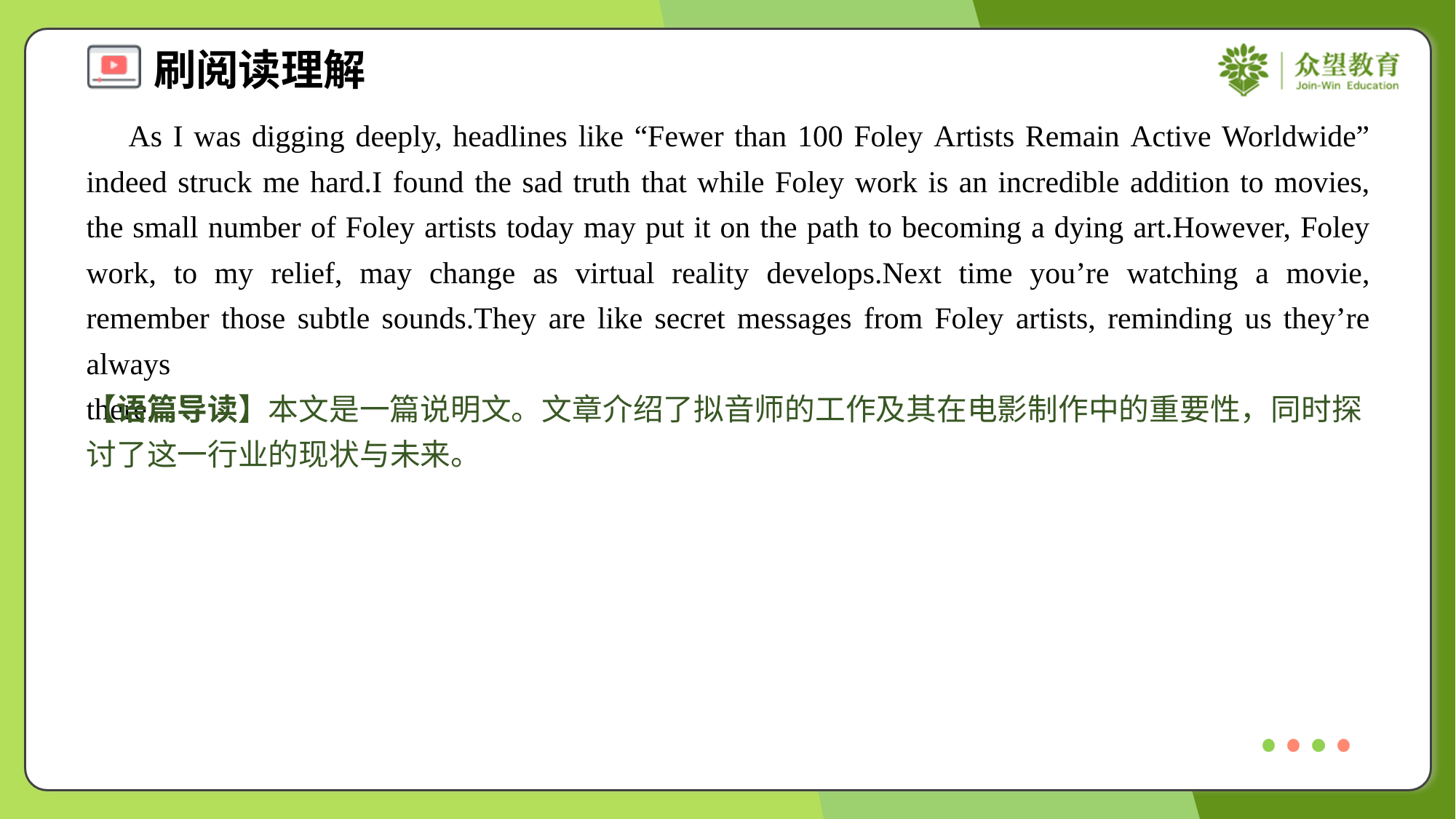

As I was digging deeply, headlines like “Fewer than 100 Foley Artists Remain Active Worldwide” indeed struck me hard.I found the sad truth that while Foley work is an incredible addition to movies, the small number of Foley artists today may put it on the path to becoming a dying art.However, Foley work, to my relief, may change as virtual reality develops.Next time you’re watching a movie, remember those subtle sounds.They are like secret messages from Foley artists, reminding us they’re always there.#1.6
【语篇导读】本文是一篇说明文。文章介绍了拟音师的工作及其在电影制作中的重要性，同时探讨了这一行业的现状与未来。